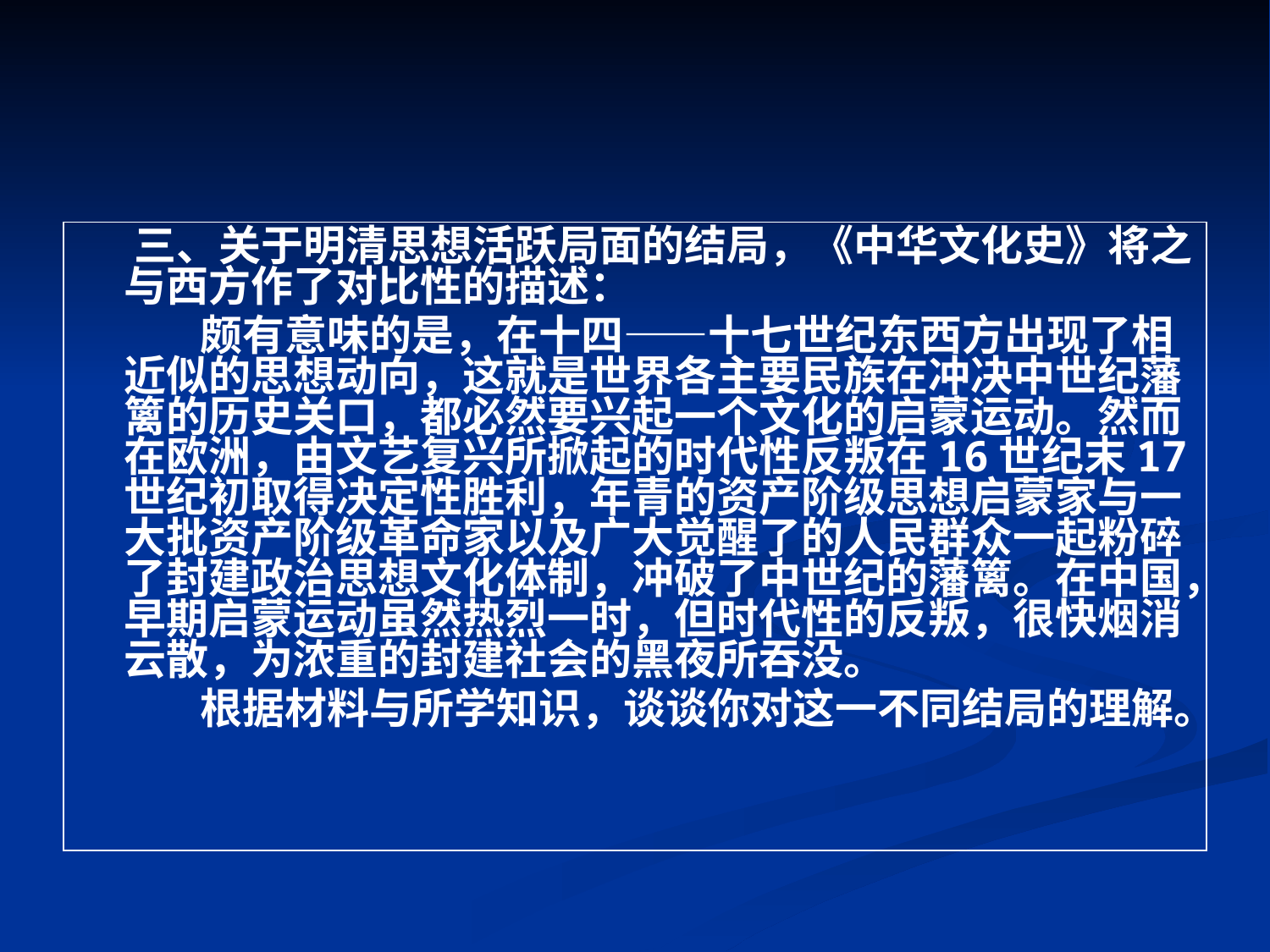

三、关于明清思想活跃局面的结局，《中华文化史》将之与西方作了对比性的描述：
            颇有意味的是，在十四——十七世纪东西方出现了相近似的思想动向，这就是世界各主要民族在冲决中世纪藩篱的历史关口，都必然要兴起一个文化的启蒙运动。然而在欧洲，由文艺复兴所掀起的时代性反叛在16世纪末17世纪初取得决定性胜利，年青的资产阶级思想启蒙家与一大批资产阶级革命家以及广大觉醒了的人民群众一起粉碎了封建政治思想文化体制，冲破了中世纪的藩篱。在中国，早期启蒙运动虽然热烈一时，但时代性的反叛，很快烟消云散，为浓重的封建社会的黑夜所吞没。
            根据材料与所学知识，谈谈你对这一不同结局的理解。